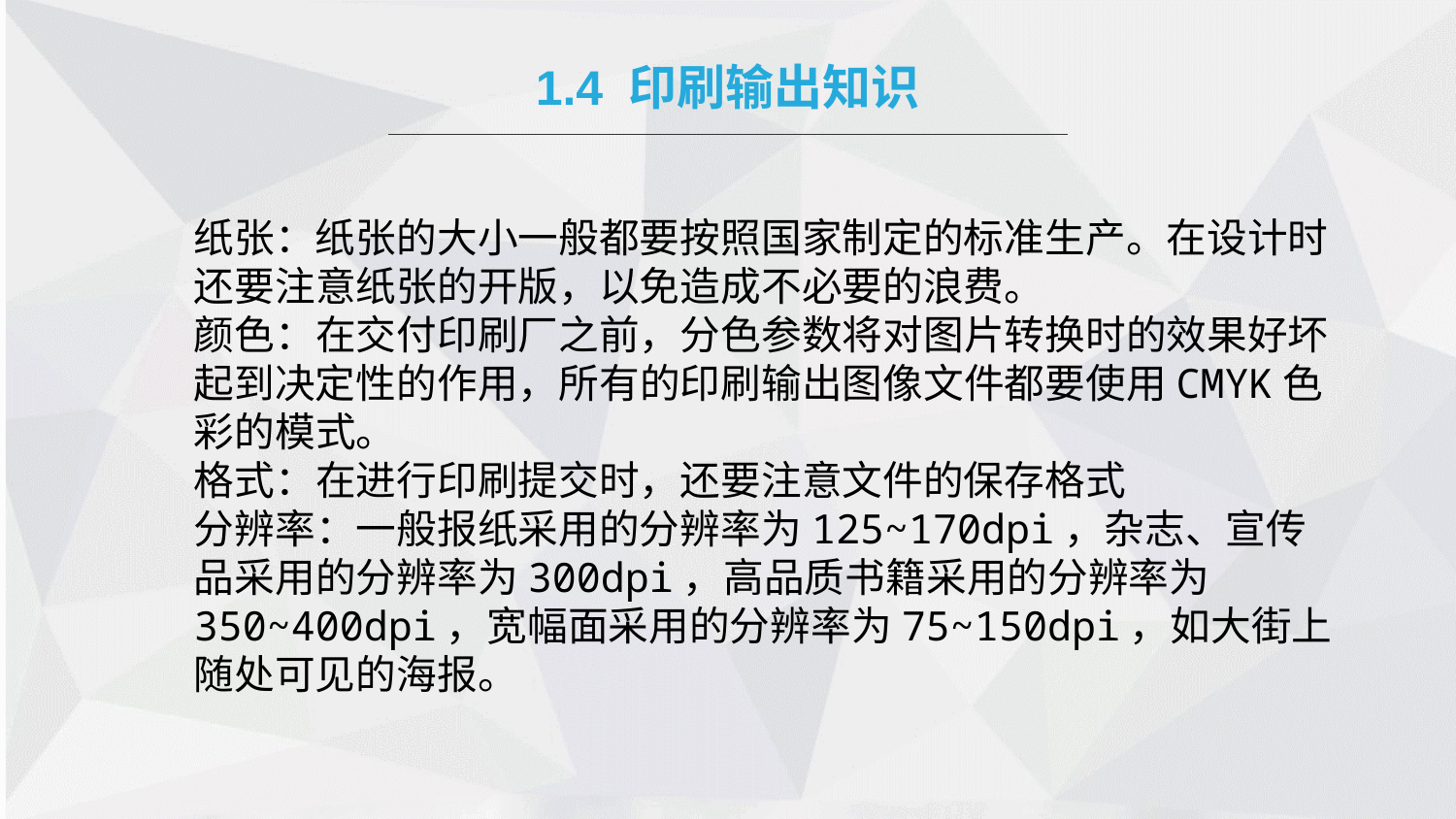

1.4 印刷输出知识
纸张：纸张的大小一般都要按照国家制定的标准生产。在设计时还要注意纸张的开版，以免造成不必要的浪费。
颜色：在交付印刷厂之前，分色参数将对图片转换时的效果好坏起到决定性的作用，所有的印刷输出图像文件都要使用CMYK色彩的模式。
格式：在进行印刷提交时，还要注意文件的保存格式
分辨率：一般报纸采用的分辨率为125~170dpi，杂志、宣传品采用的分辨率为300dpi，高品质书籍采用的分辨率为350~400dpi，宽幅面采用的分辨率为75~150dpi，如大街上随处可见的海报。